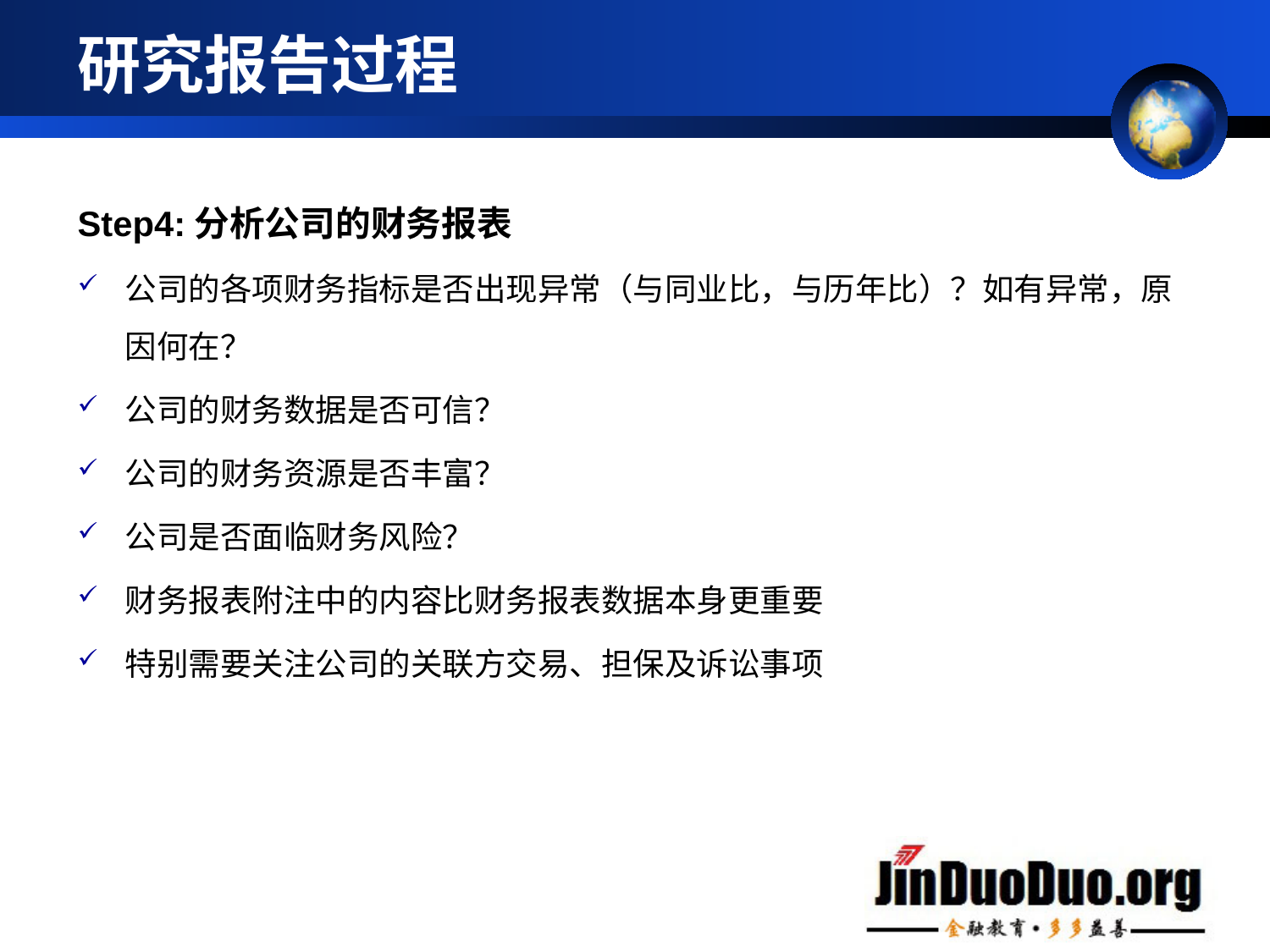

# 研究报告过程
Step4:分析公司的财务报表
公司的各项财务指标是否出现异常（与同业比，与历年比）？如有异常，原因何在？
公司的财务数据是否可信？
公司的财务资源是否丰富？
公司是否面临财务风险？
财务报表附注中的内容比财务报表数据本身更重要
特别需要关注公司的关联方交易、担保及诉讼事项